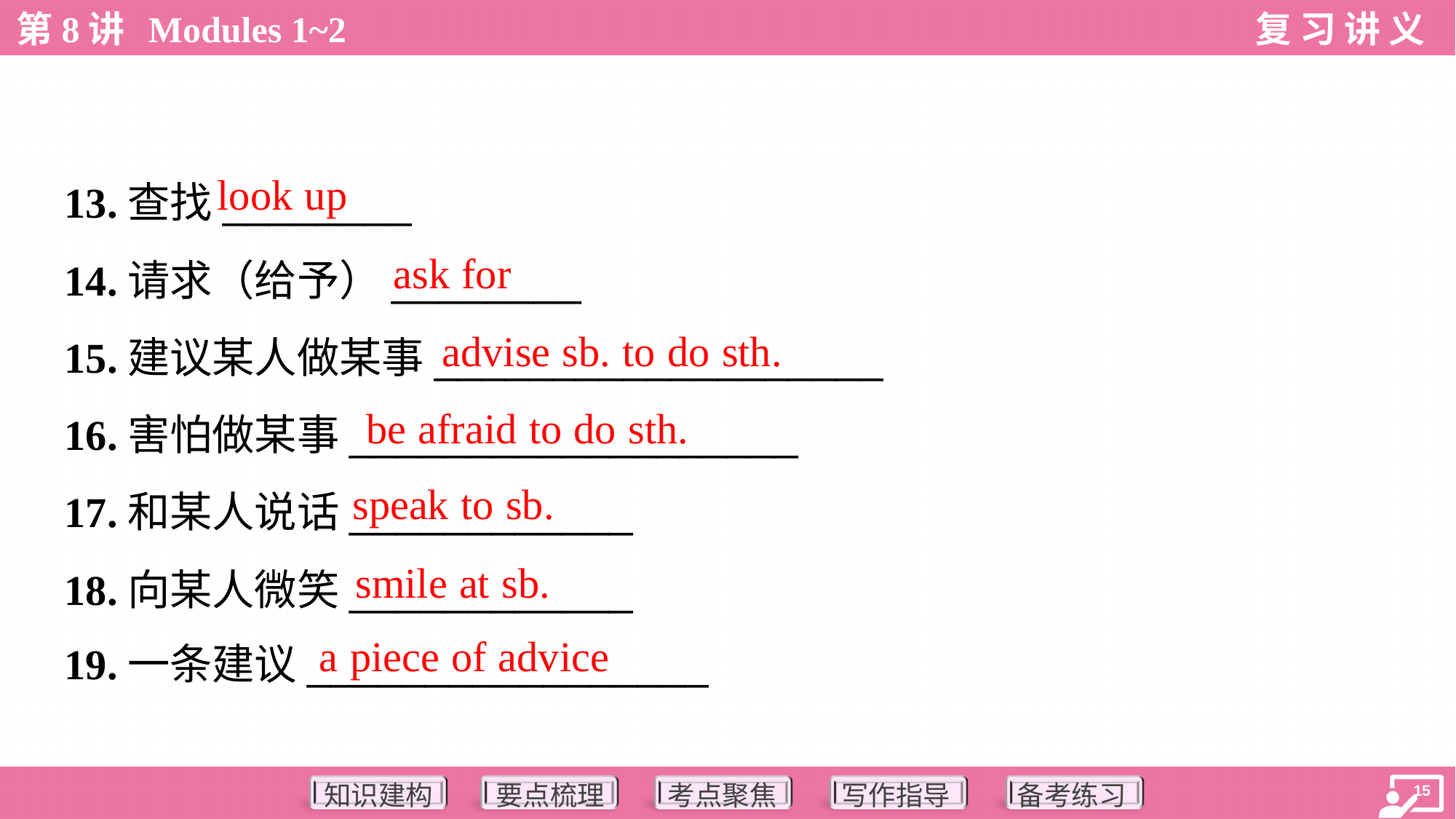

look up
13.查找________
14.请求（给予）________
15.建议某人做某事___________________
16.害怕做某事___________________
17.和某人说话____________
18.向某人微笑____________
19.一条建议_________________
ask for
advise sb. to do sth.
be afraid to do sth.
speak to sb.
smile at sb.
a piece of advice